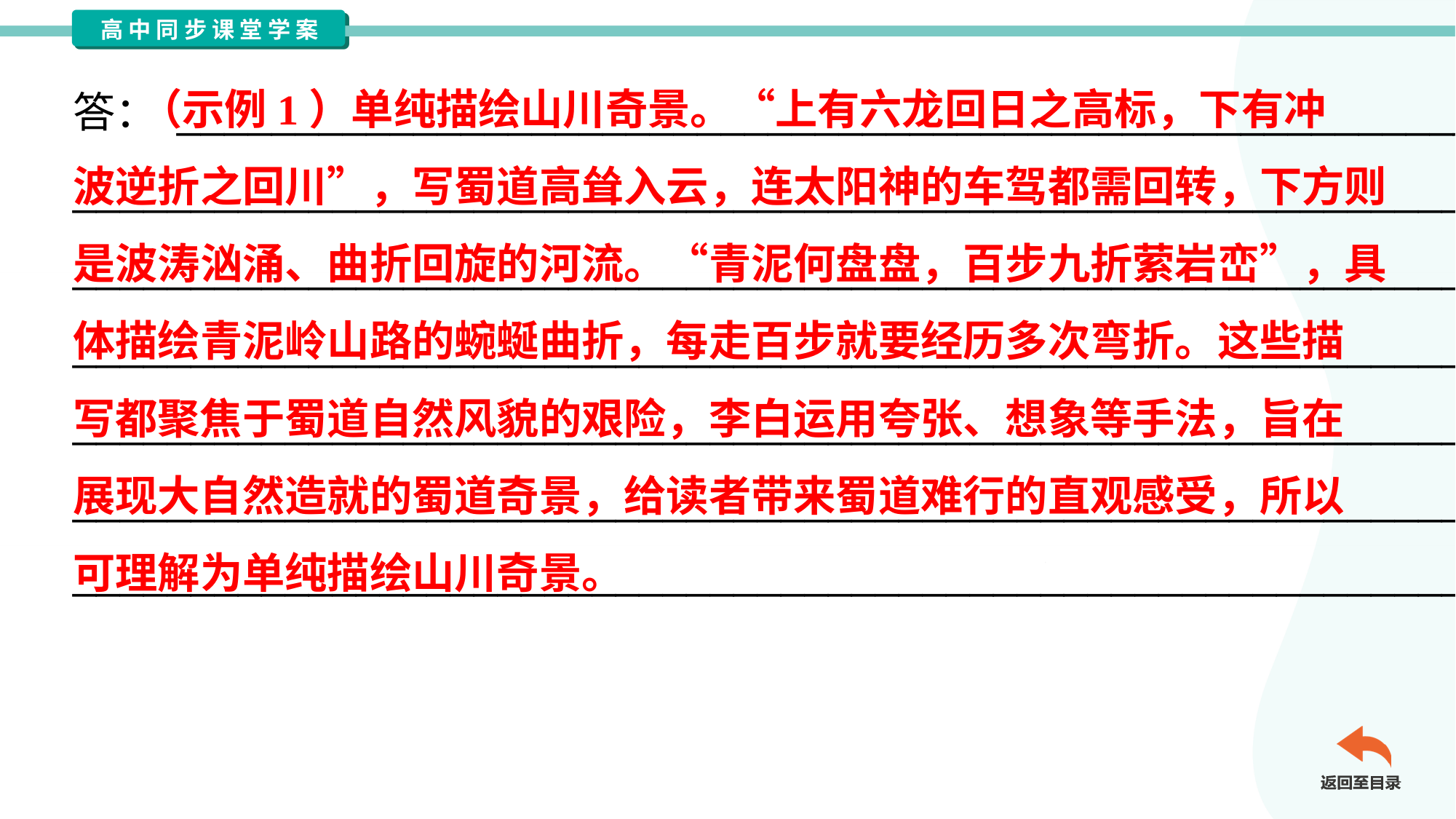

（示例1）单纯描绘山川奇景。“上有六龙回日之高标，下有冲
波逆折之回川”，写蜀道高耸入云，连太阳神的车驾都需回转，下方则
是波涛汹涌、曲折回旋的河流。“青泥何盘盘，百步九折萦岩峦”，具
体描绘青泥岭山路的蜿蜒曲折，每走百步就要经历多次弯折。这些描
写都聚焦于蜀道自然风貌的艰险，李白运用夸张、想象等手法，旨在
展现大自然造就的蜀道奇景，给读者带来蜀道难行的直观感受，所以
可理解为单纯描绘山川奇景。

答： ________________________________________________________
_____________________________________________________________
_____________________________________________________________
_____________________________________________________________
_____________________________________________________________
_____________________________________________________________
_____________________________________________________________